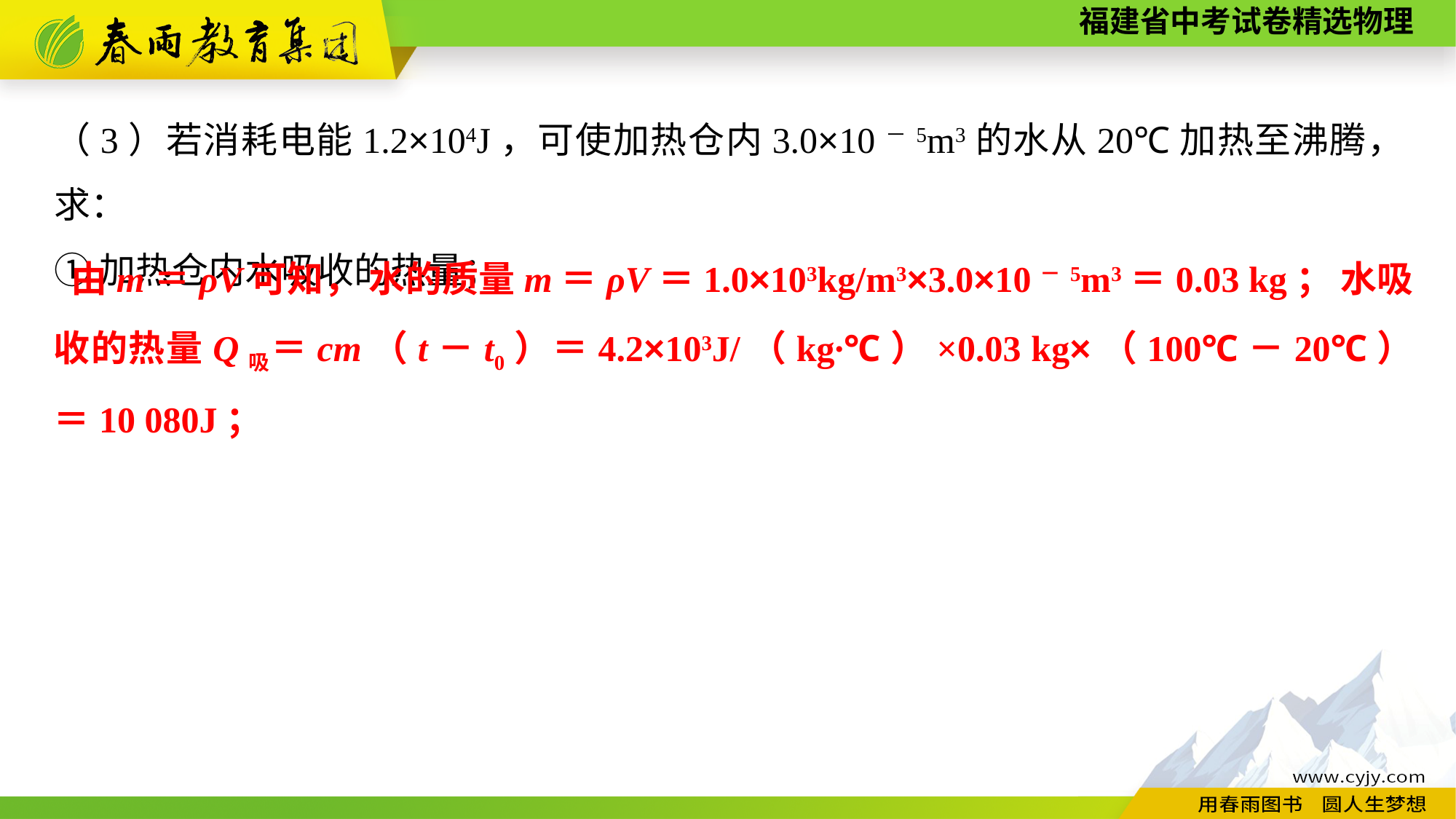

（3）若消耗电能1.2×104J，可使加热仓内3.0×10－5m3的水从20℃加热至沸腾，求：
①加热仓内水吸收的热量；
 由m＝ρV可知， 水的质量m＝ρV＝1.0×103kg/m3×3.0×10－5m3＝0.03 kg； 水吸收的热量Q吸＝cm（t－t0）＝4.2×103J/（kg∙℃）×0.03 kg×（100℃－20℃）＝10 080J；